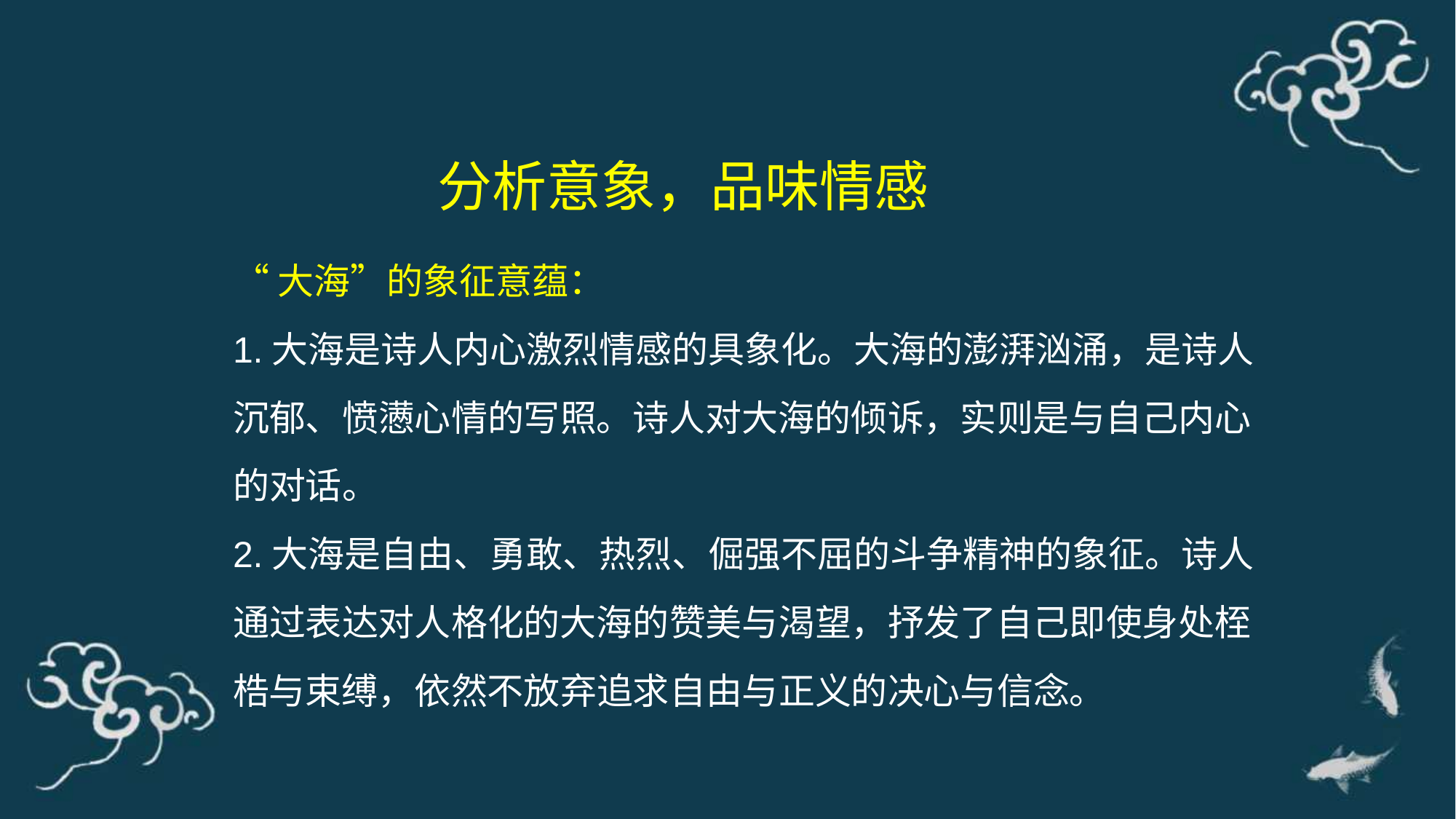

分析意象，品味情感
“大海”的象征意蕴：
1.大海是诗人内心激烈情感的具象化。大海的澎湃汹涌，是诗人沉郁、愤懑心情的写照。诗人对大海的倾诉，实则是与自己内心的对话。
2.大海是自由、勇敢、热烈、倔强不屈的斗争精神的象征。诗人通过表达对人格化的大海的赞美与渴望，抒发了自己即使身处桎梏与束缚，依然不放弃追求自由与正义的决心与信念。